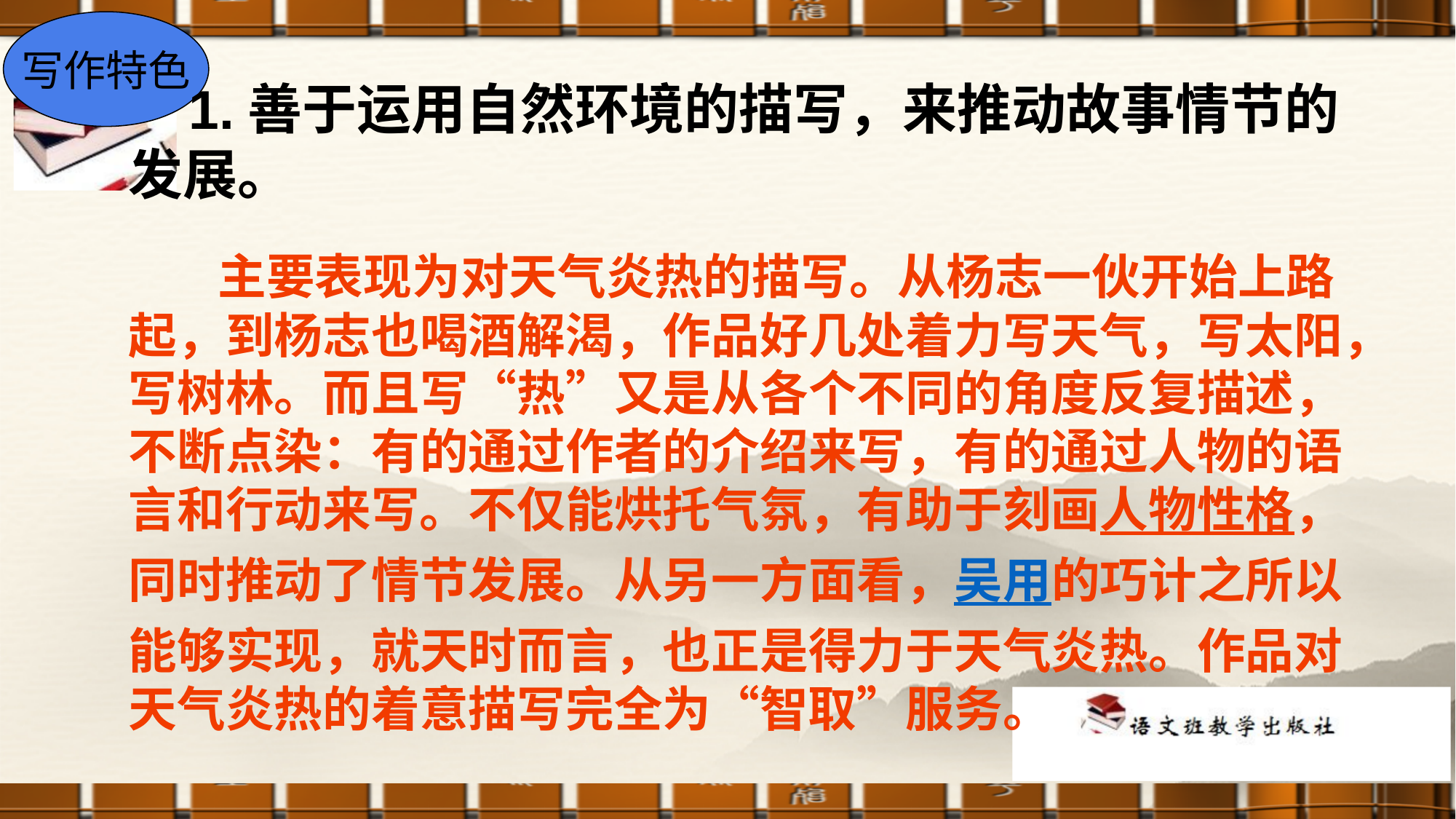

写作特色
    1.善于运用自然环境的描写，来推动故事情节的发展。
       主要表现为对天气炎热的描写。从杨志一伙开始上路起，到杨志也喝酒解渴，作品好几处着力写天气，写太阳，写树林。而且写“热”又是从各个不同的角度反复描述，不断点染：有的通过作者的介绍来写，有的通过人物的语言和行动来写。不仅能烘托气氛，有助于刻画人物性格，同时推动了情节发展。从另一方面看，吴用的巧计之所以能够实现，就天时而言，也正是得力于天气炎热。作品对天气炎热的着意描写完全为“智取”服务。